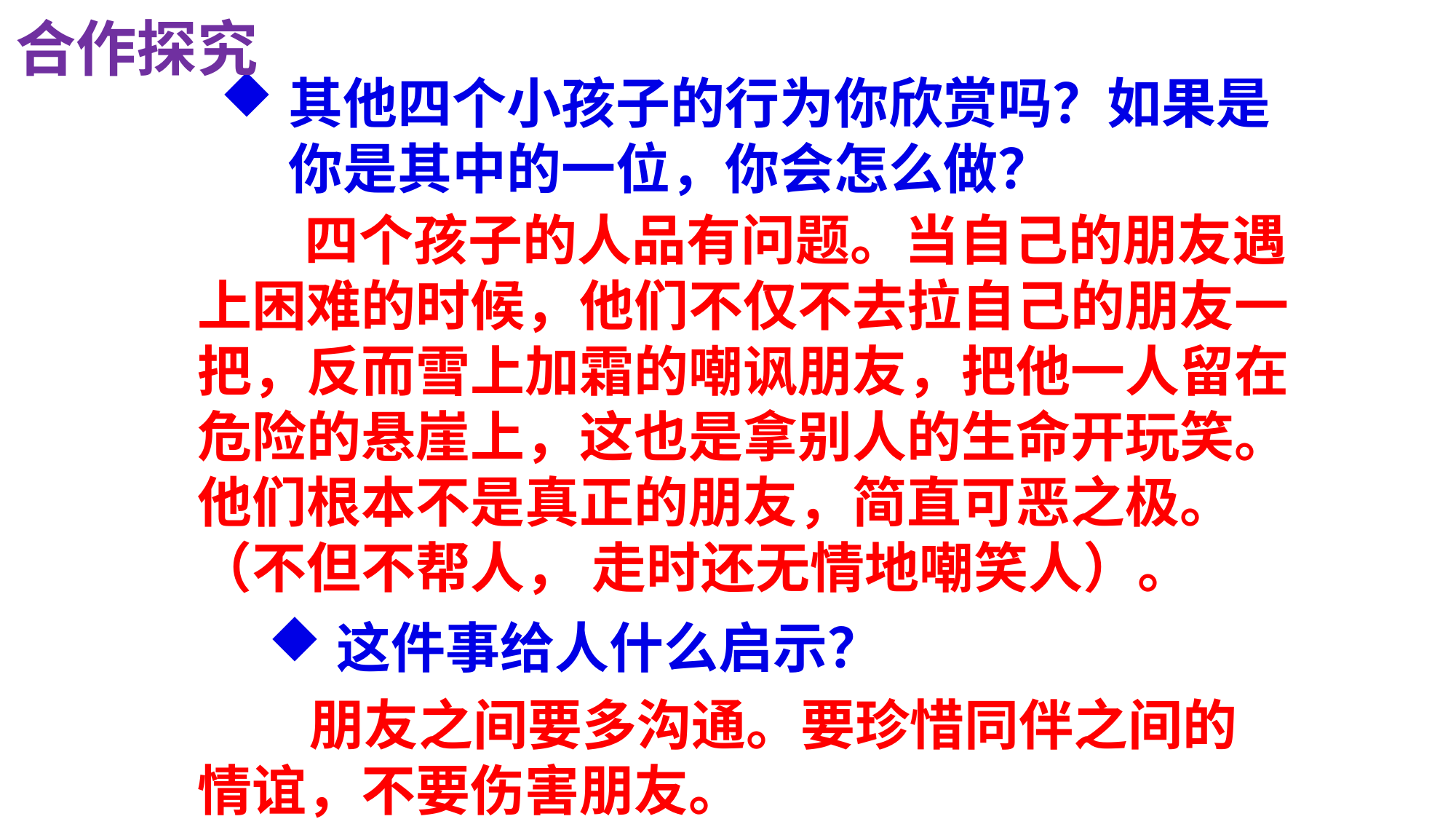

合作探究
其他四个小孩子的行为你欣赏吗？如果是你是其中的一位，你会怎么做？
          四个孩子的人品有问题。当自己的朋友遇上困难的时候，他们不仅不去拉自己的朋友一把，反而雪上加霜的嘲讽朋友，把他一人留在危险的悬崖上，这也是拿别人的生命开玩笑。他们根本不是真正的朋友，简直可恶之极。
（不但不帮人， 走时还无情地嘲笑人）。
这件事给人什么启示？
        朋友之间要多沟通。要珍惜同伴之间的情谊，不要伤害朋友。